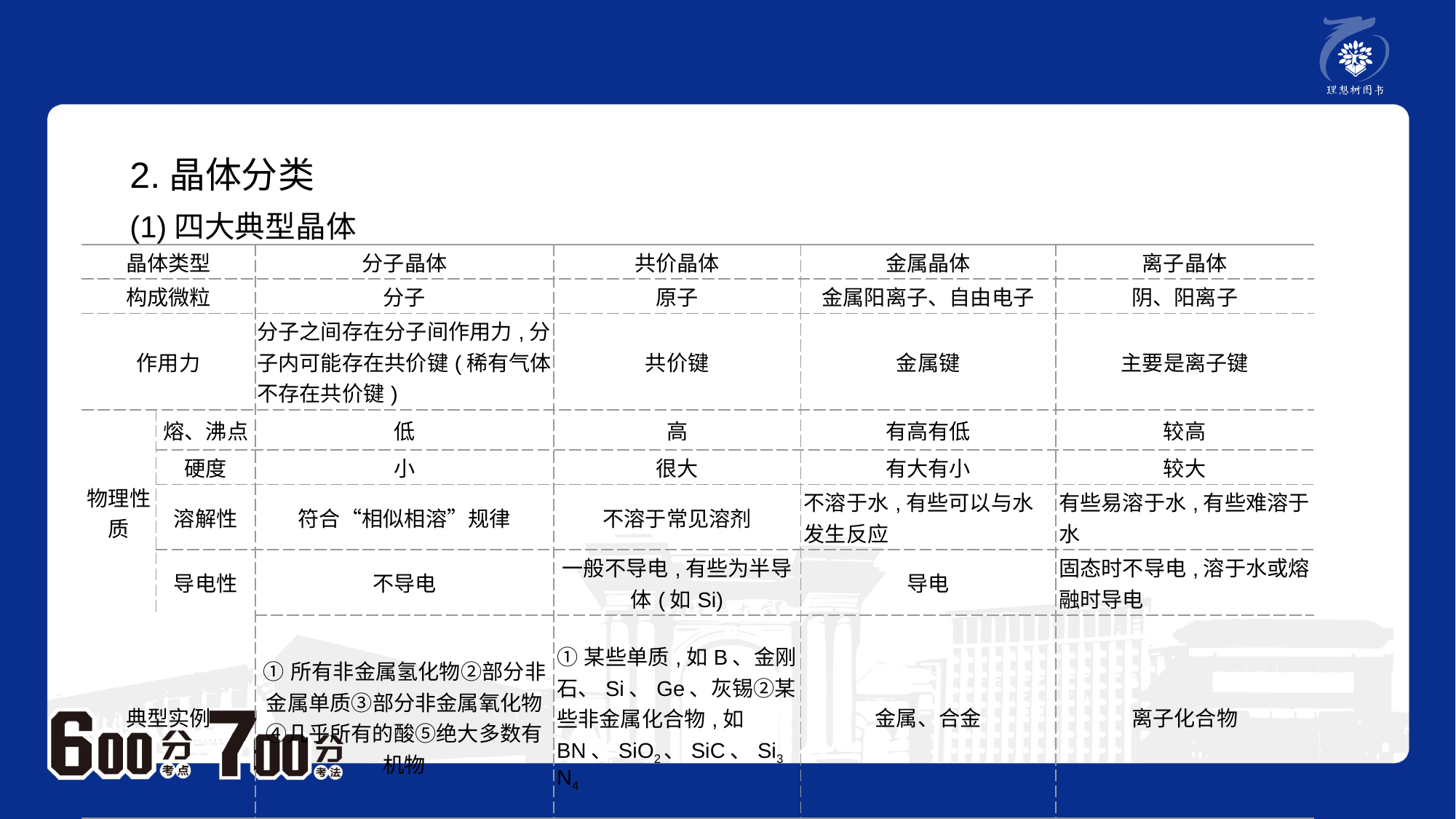

2.晶体分类
(1)四大典型晶体
| 晶体类型 |  | 分子晶体 | 共价晶体 | 金属晶体 | 离子晶体 |
| --- | --- | --- | --- | --- | --- |
| 构成微粒 |  | 分子 | 原子 | 金属阳离子、自由电子 | 阴、阳离子 |
| 作用力 |  | 分子之间存在分子间作用力,分子内可能存在共价键(稀有气体不存在共价键) | 共价键 | 金属键 | 主要是离子键 |
| 物理性质 | 熔、沸点 | 低 | 高 | 有高有低 | 较高 |
|  | 硬度 | 小 | 很大 | 有大有小 | 较大 |
|  | 溶解性 | 符合“相似相溶”规律 | 不溶于常见溶剂 | 不溶于水,有些可以与水发生反应 | 有些易溶于水,有些难溶于水 |
|  | 导电性 | 不导电 | 一般不导电,有些为半导体(如Si) | 导电 | 固态时不导电,溶于水或熔融时导电 |
| 典型实例 |  | ①所有非金属氢化物②部分非金属单质③部分非金属氧化物④几乎所有的酸⑤绝大多数有机物 | ①某些单质,如B、金刚石、Si、Ge、灰锡②某些非金属化合物,如BN、SiO2、SiC、Si3N4 | 金属、合金 | 离子化合物 |